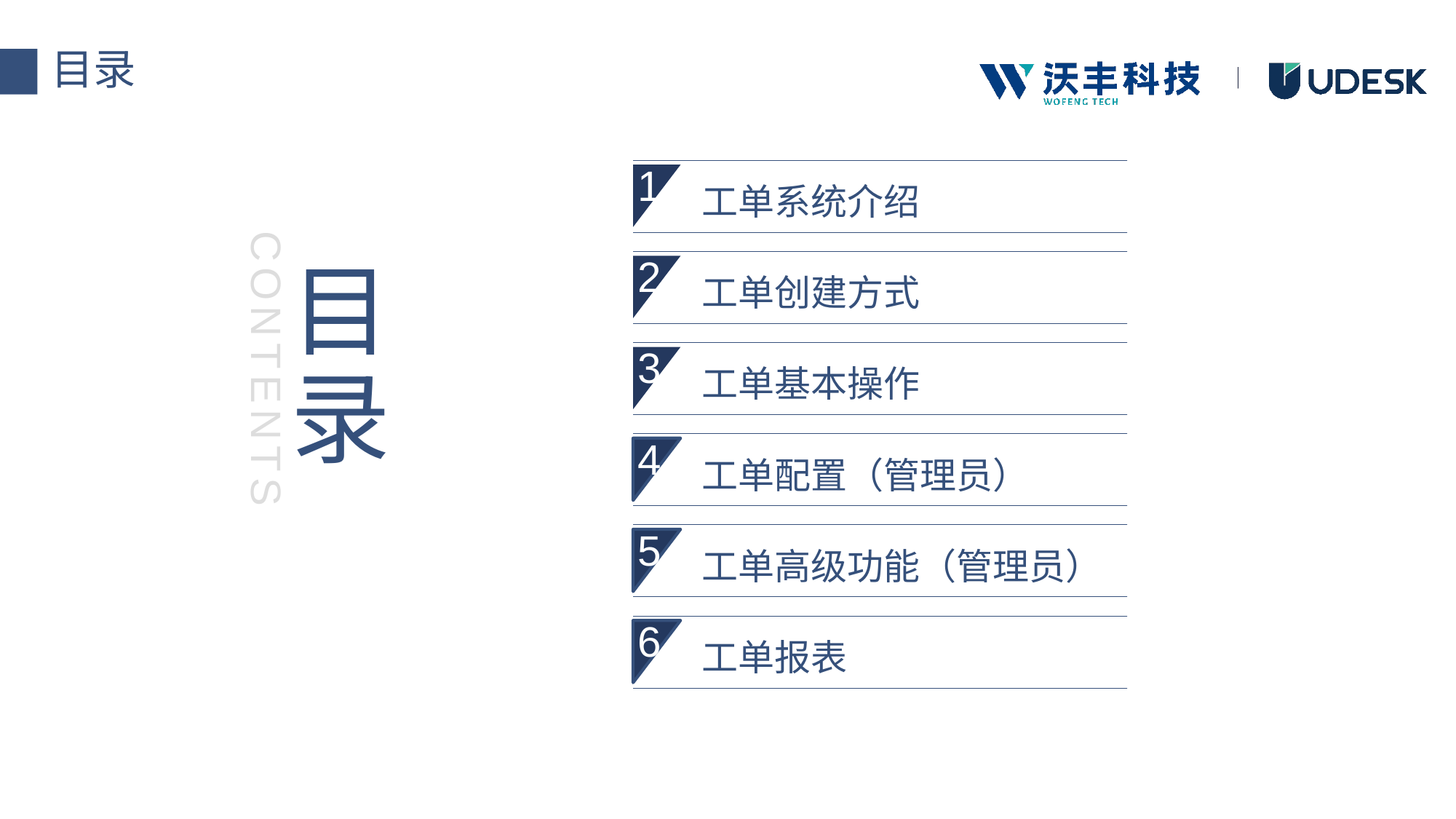

目录
工单系统介绍
1
目
录
工单创建方式
2
CONTENTS
工单基本操作
3
工单配置（管理员）
4
工单高级功能（管理员）
5
工单报表
6